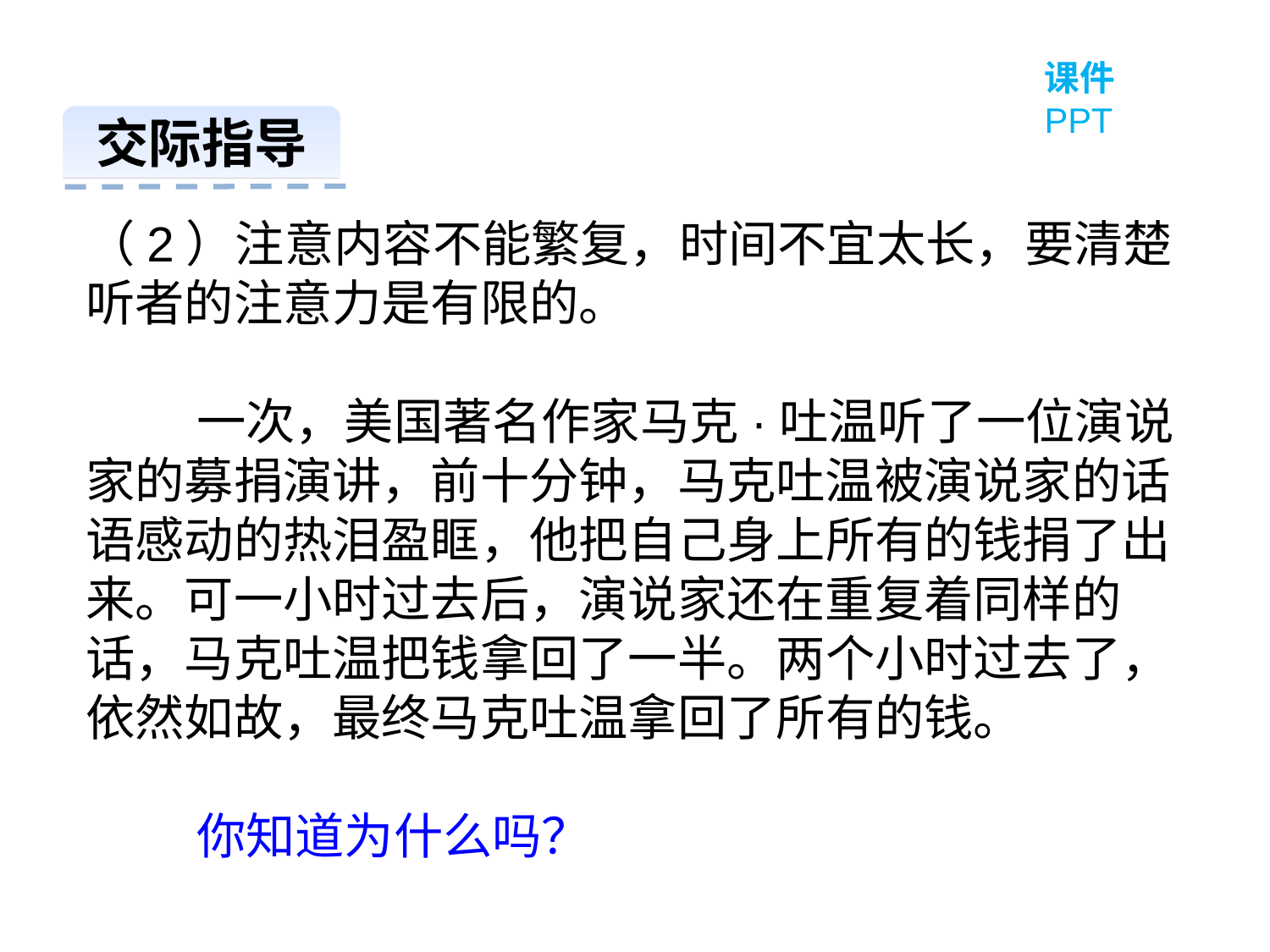

课件PPT
交际指导

（2）注意内容不能繁复，时间不宜太长，要清楚听者的注意力是有限的。

         一次，美国著名作家马克·吐温听了一位演说家的募捐演讲，前十分钟，马克吐温被演说家的话语感动的热泪盈眶，他把自己身上所有的钱捐了出来。可一小时过去后，演说家还在重复着同样的话，马克吐温把钱拿回了一半。两个小时过去了，依然如故，最终马克吐温拿回了所有的钱。

         你知道为什么吗？